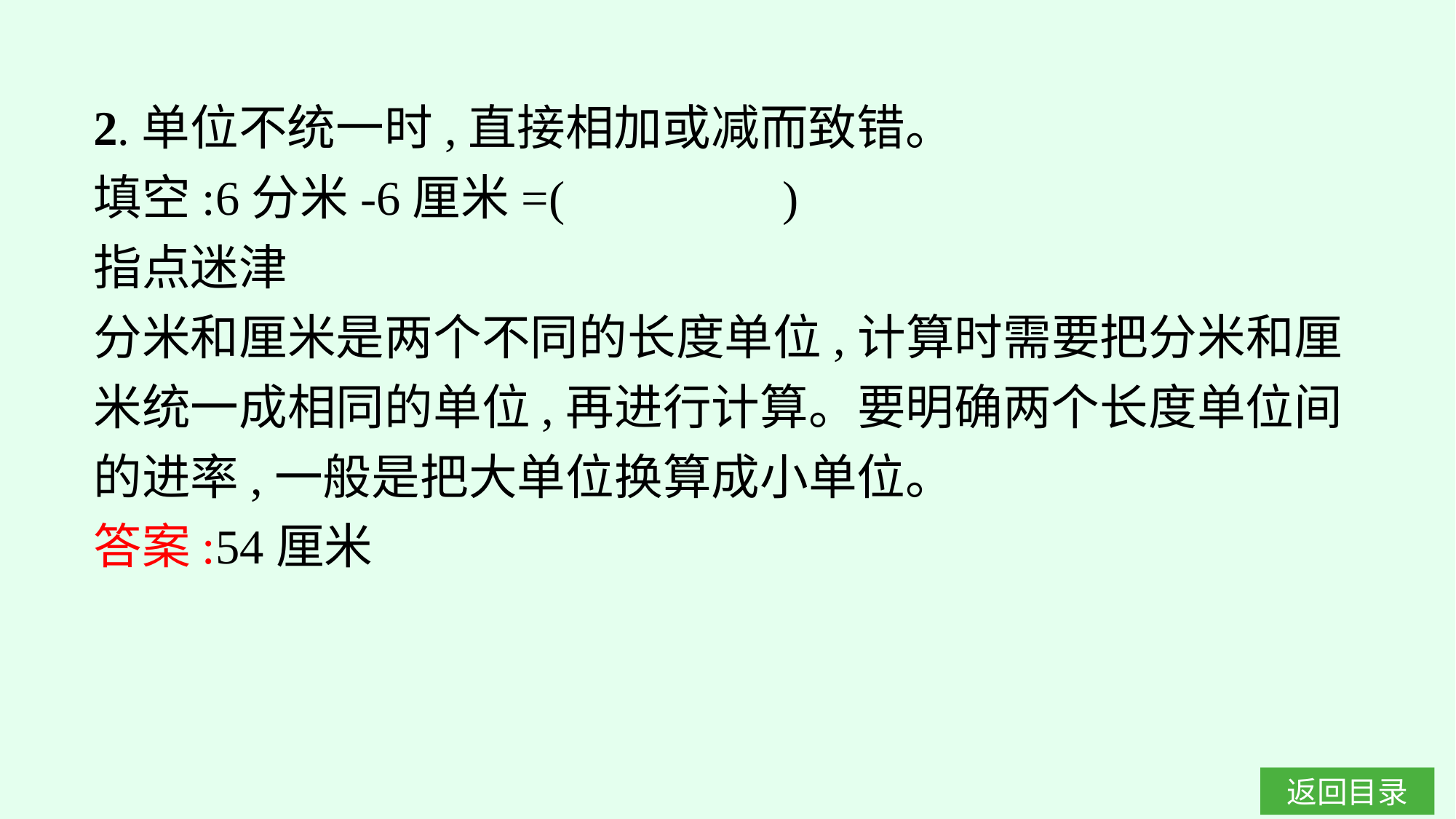

2.单位不统一时,直接相加或减而致错。
填空:6分米-6厘米=(　　　　)
指点迷津
分米和厘米是两个不同的长度单位,计算时需要把分米和厘米统一成相同的单位,再进行计算。要明确两个长度单位间的进率,一般是把大单位换算成小单位。
答案:54厘米